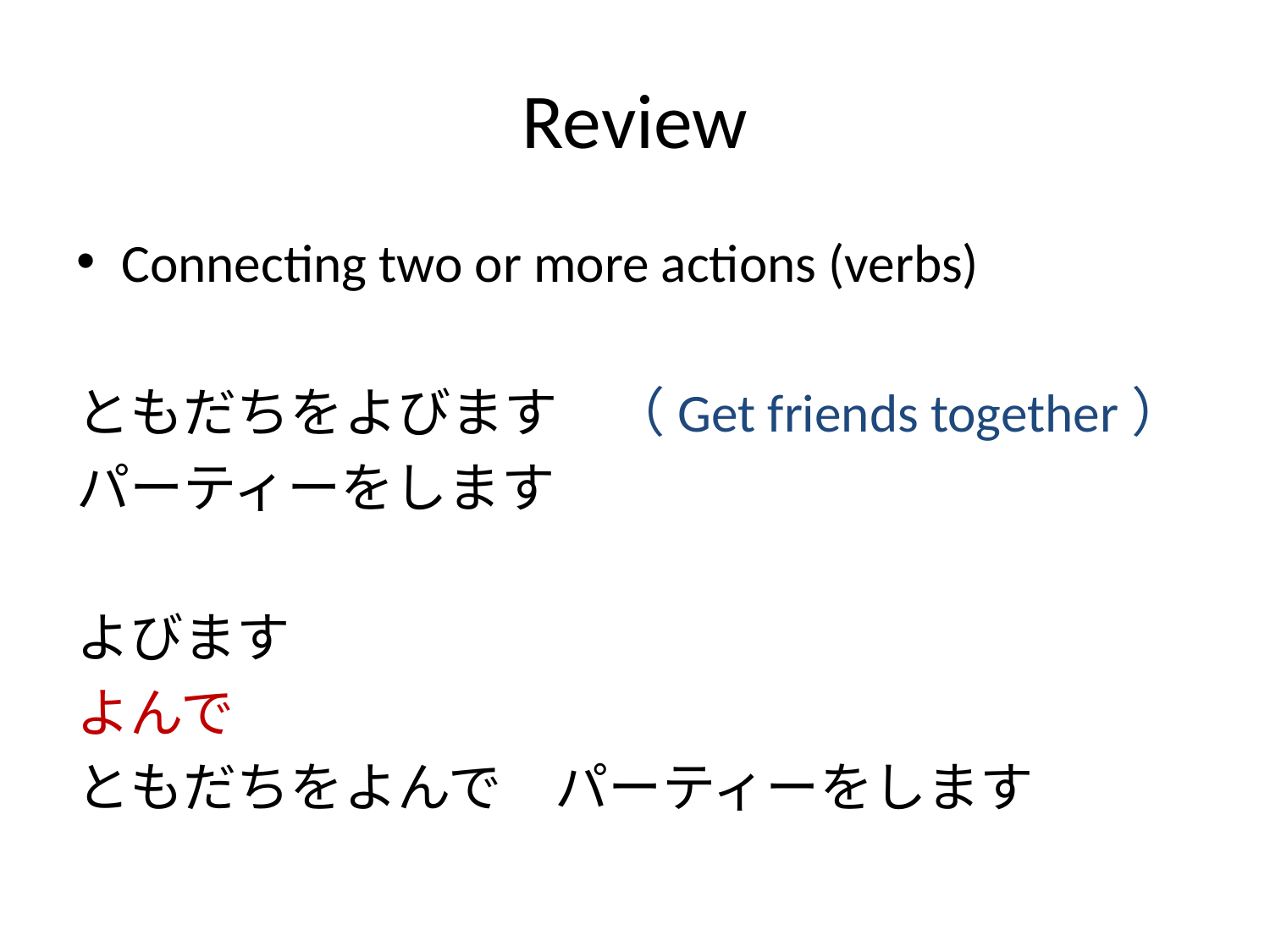

# Review
Connecting two or more actions (verbs)

ともだちをよびます　（Get friends together）
パーティーをします

よびます
よんで
ともだちをよんで　パーティーをします